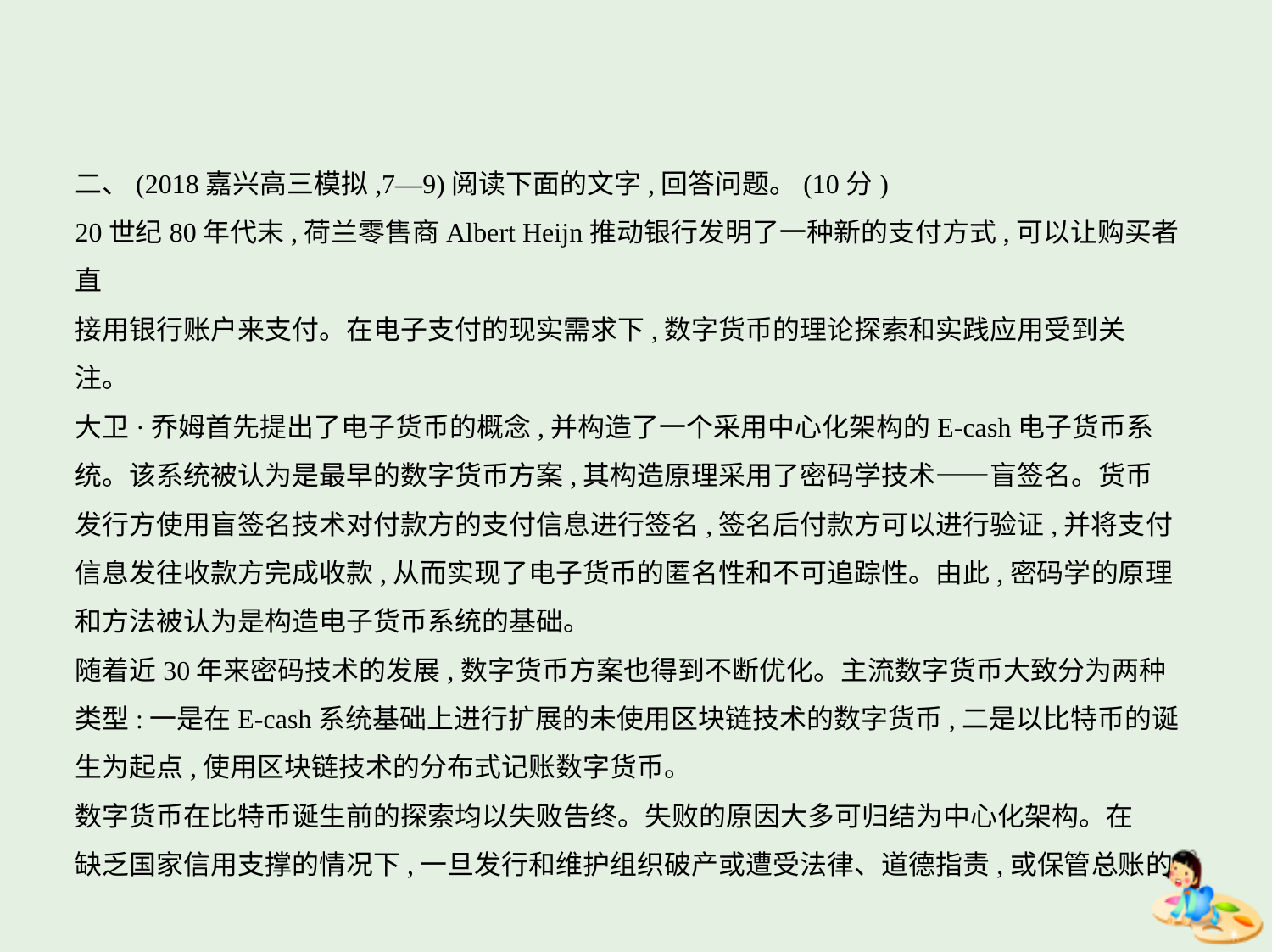

二、(2018嘉兴高三模拟,7—9)阅读下面的文字,回答问题。(10分)
20世纪80年代末,荷兰零售商Albert Heijn推动银行发明了一种新的支付方式,可以让购买者直
接用银行账户来支付。在电子支付的现实需求下,数字货币的理论探索和实践应用受到关
注。
大卫·乔姆首先提出了电子货币的概念,并构造了一个采用中心化架构的E-cash电子货币系
统。该系统被认为是最早的数字货币方案,其构造原理采用了密码学技术——盲签名。货币
发行方使用盲签名技术对付款方的支付信息进行签名,签名后付款方可以进行验证,并将支付
信息发往收款方完成收款,从而实现了电子货币的匿名性和不可追踪性。由此,密码学的原理
和方法被认为是构造电子货币系统的基础。
随着近30年来密码技术的发展,数字货币方案也得到不断优化。主流数字货币大致分为两种
类型:一是在E-cash系统基础上进行扩展的未使用区块链技术的数字货币,二是以比特币的诞
生为起点,使用区块链技术的分布式记账数字货币。
数字货币在比特币诞生前的探索均以失败告终。失败的原因大多可归结为中心化架构。在
缺乏国家信用支撑的情况下,一旦发行和维护组织破产或遭受法律、道德指责,或保管总账的